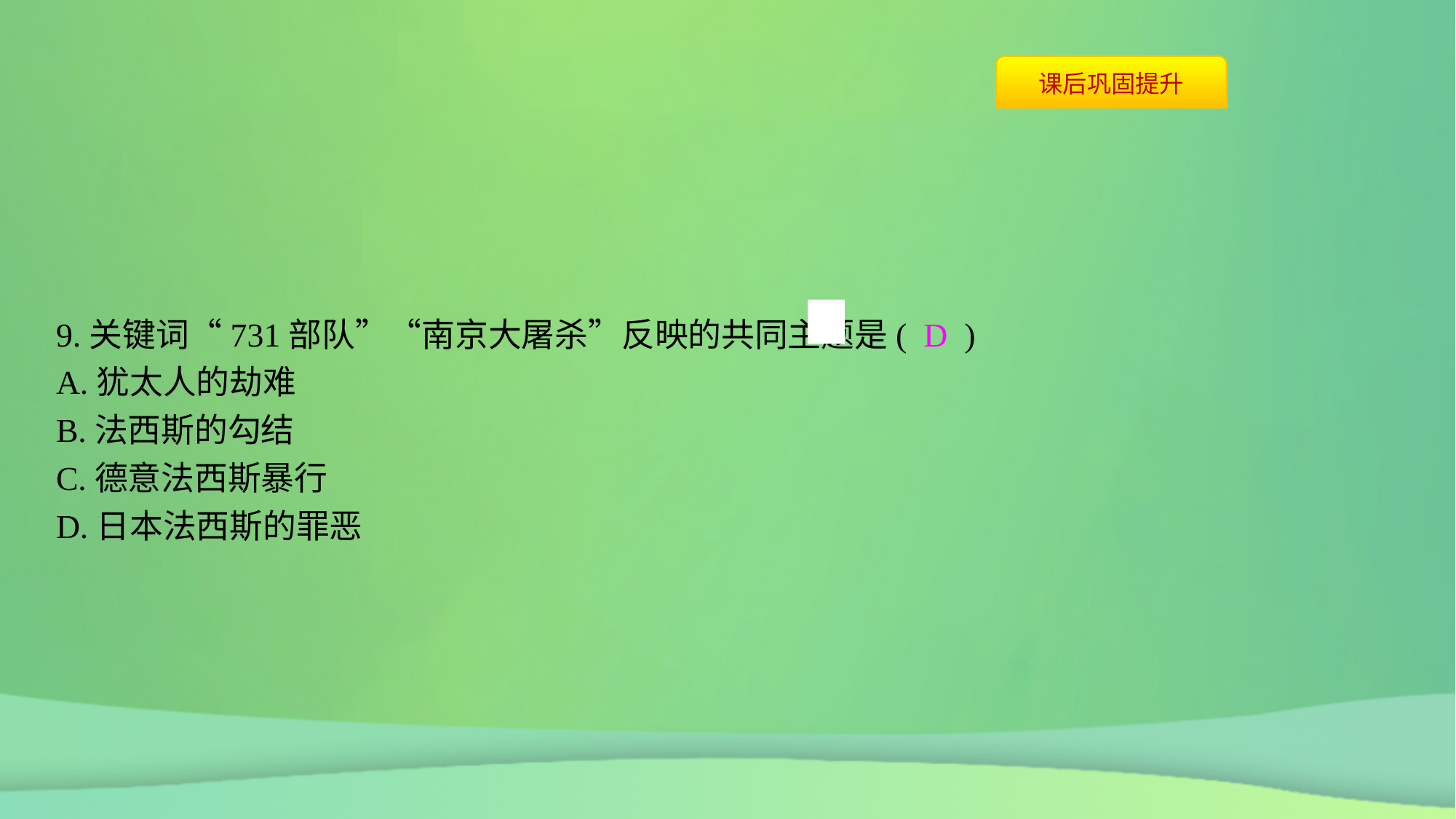

9.关键词“731部队”“南京大屠杀”反映的共同主题是(  D  )
A.犹太人的劫难
B.法西斯的勾结
C.德意法西斯暴行
D.日本法西斯的罪恶